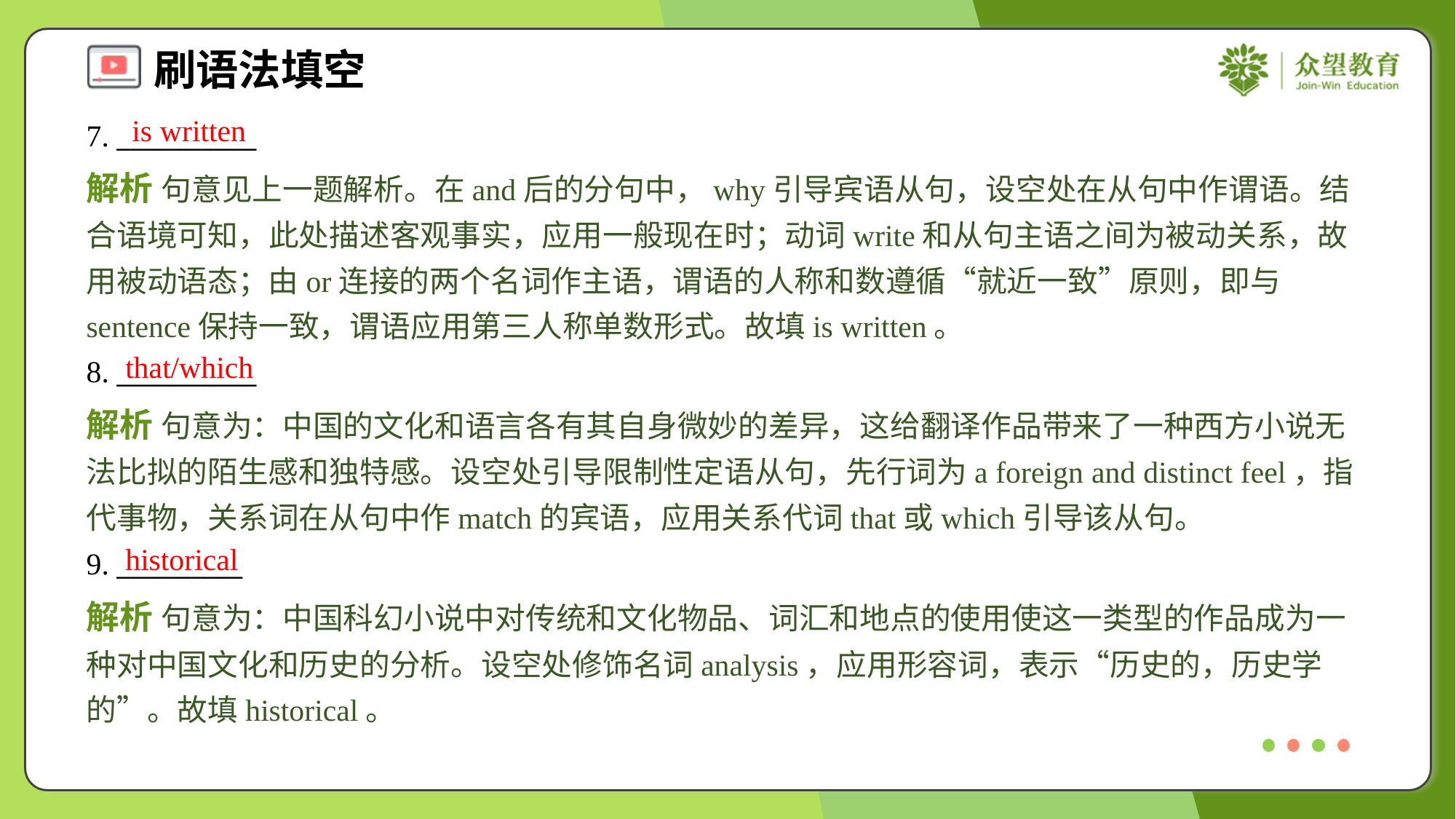

is written
7. __________
解析 句意见上一题解析。在and后的分句中，why引导宾语从句，设空处在从句中作谓语。结合语境可知，此处描述客观事实，应用一般现在时；动词write和从句主语之间为被动关系，故用被动语态；由or连接的两个名词作主语，谓语的人称和数遵循“就近一致”原则，即与sentence保持一致，谓语应用第三人称单数形式。故填is written。
that/which
8. __________
解析 句意为：中国的文化和语言各有其自身微妙的差异，这给翻译作品带来了一种西方小说无法比拟的陌生感和独特感。设空处引导限制性定语从句，先行词为a foreign and distinct feel，指代事物，关系词在从句中作match的宾语，应用关系代词that或which引导该从句。
historical
9. _________
解析 句意为：中国科幻小说中对传统和文化物品、词汇和地点的使用使这一类型的作品成为一种对中国文化和历史的分析。设空处修饰名词analysis，应用形容词，表示“历史的，历史学的”。故填historical。